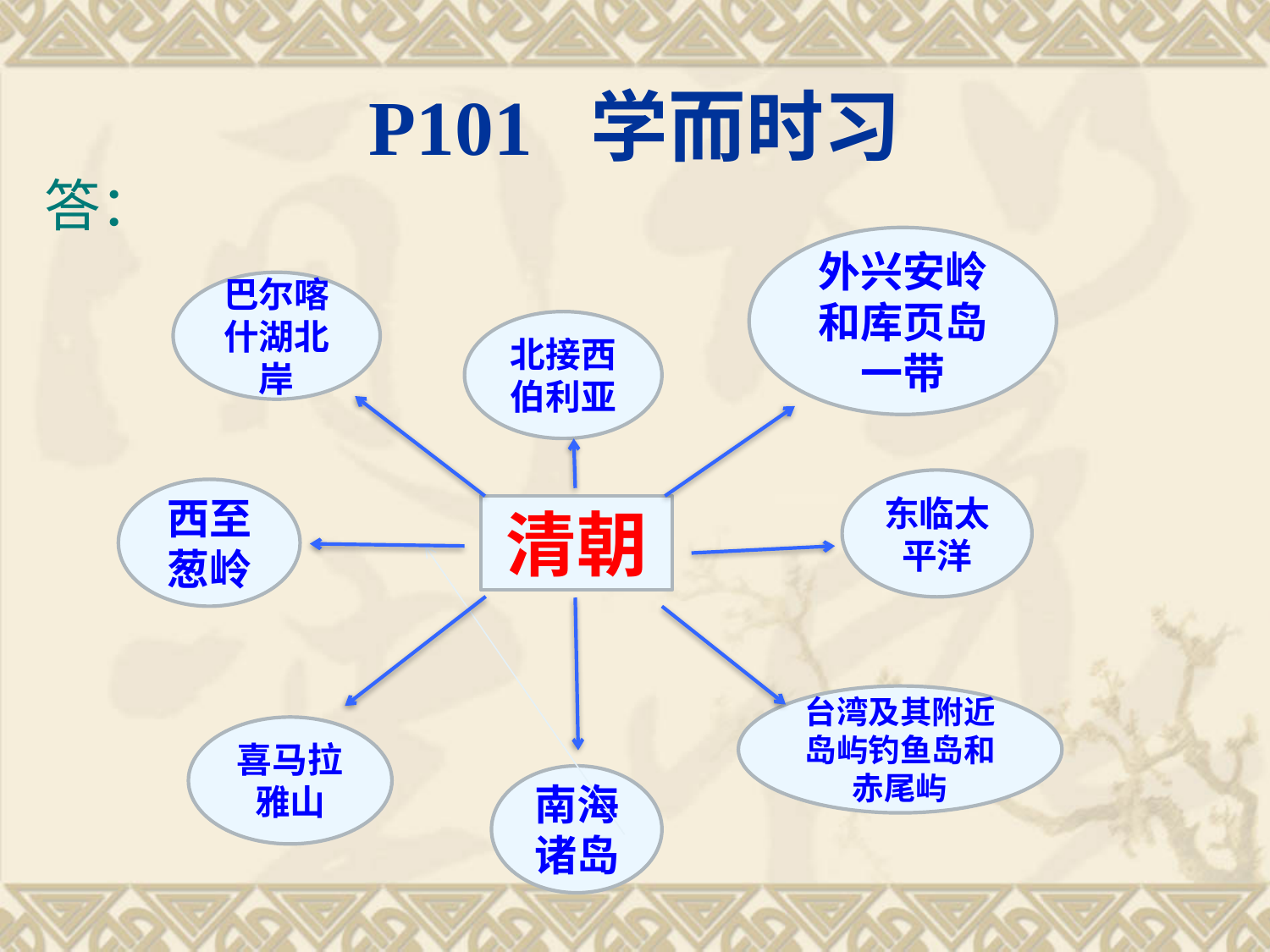

# P101  学而时习
答：
外兴安岭和库页岛一带
巴尔喀什湖北岸
北接西伯利亚
东临太平洋
西至葱岭
清朝
台湾及其附近岛屿钓鱼岛和赤尾屿
喜马拉雅山
南海诸岛